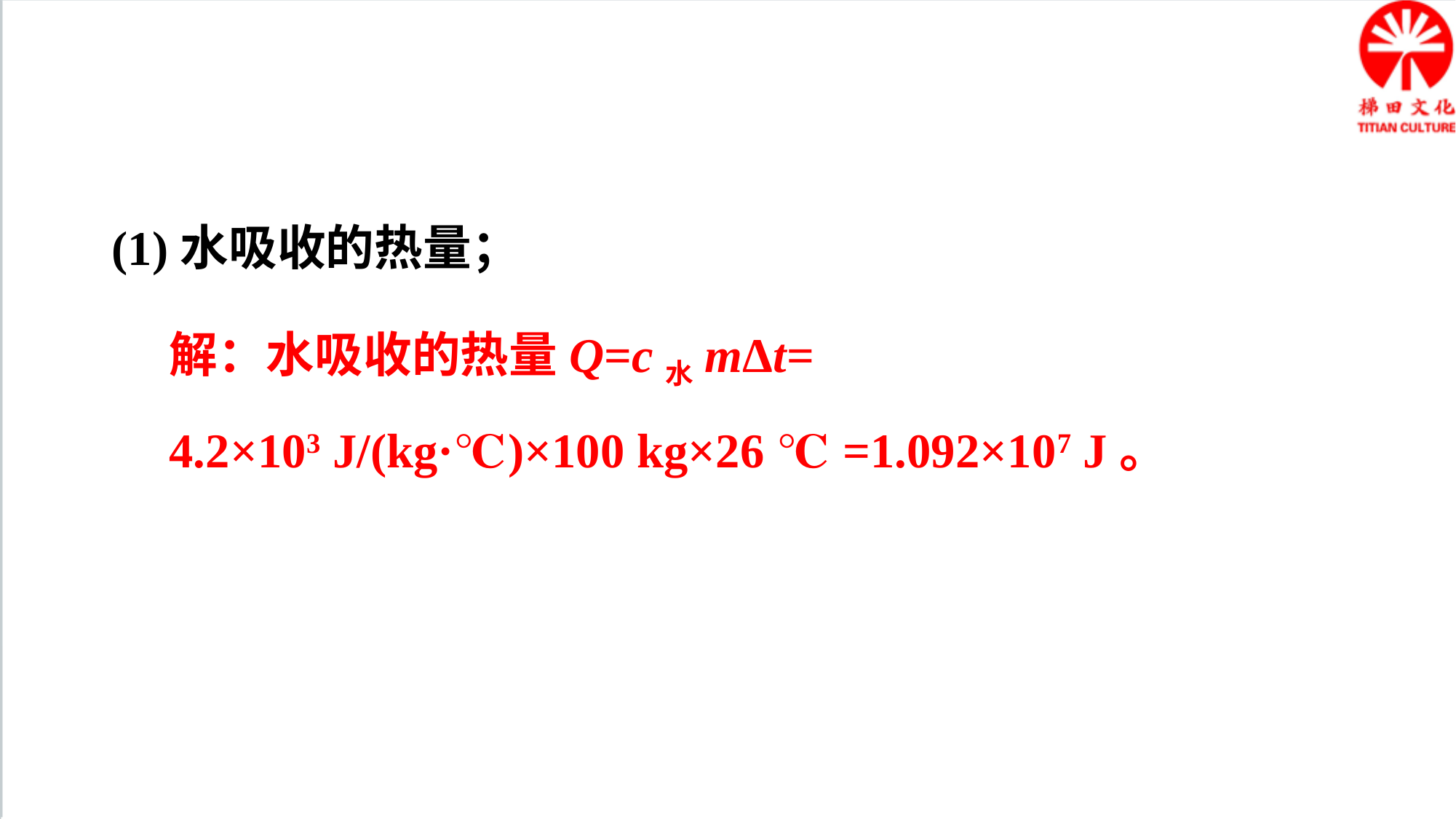

(1)水吸收的热量；
解：水吸收的热量Q=c水mΔt=
4.2×103 J/(kg·℃)×100 kg×26 ℃ =1.092×107 J。